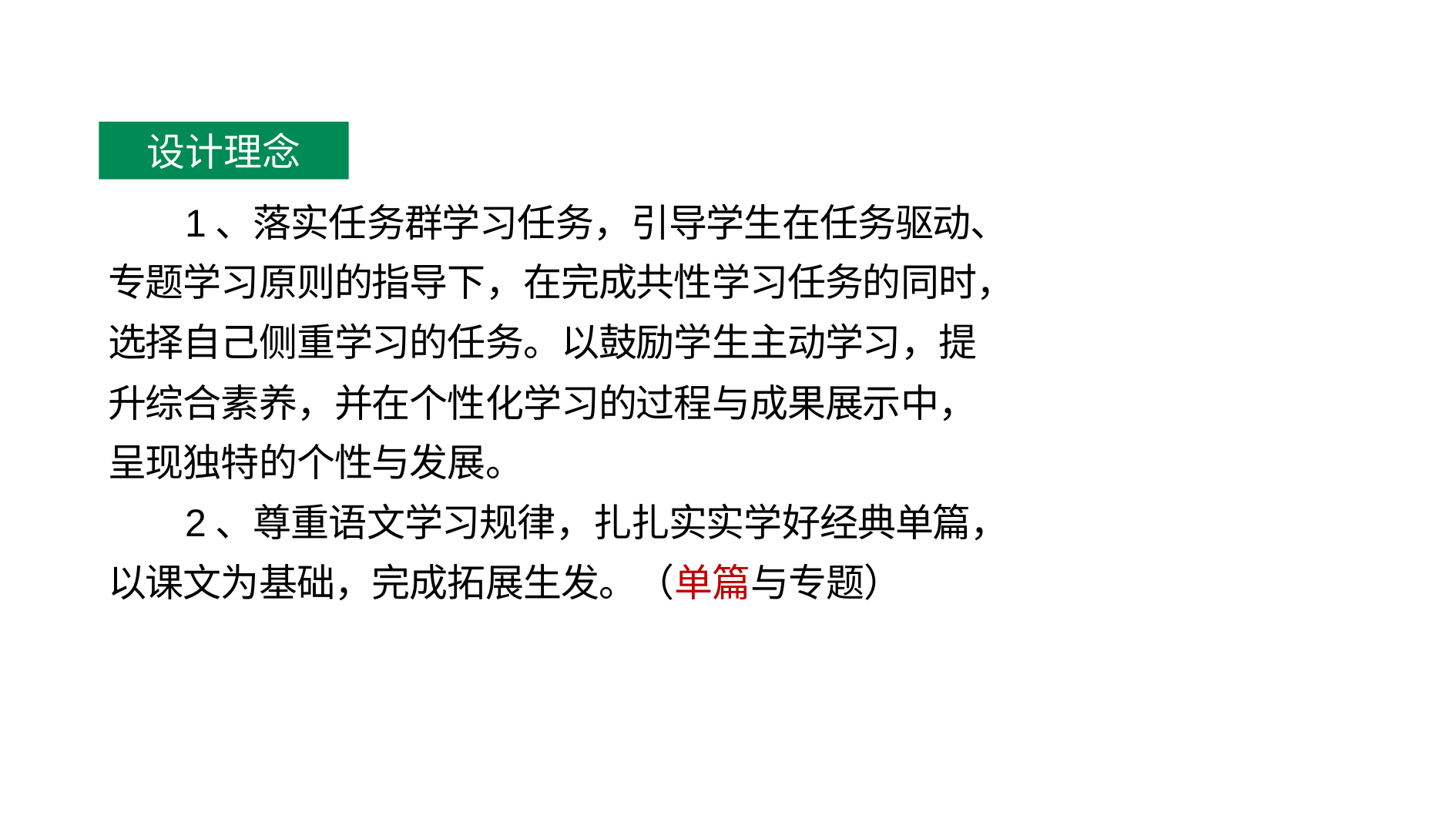

设计理念
1、落实任务群学习任务，引导学生在任务驱动、专题学习原则的指导下，在完成共性学习任务的同时，选择自己侧重学习的任务。以鼓励学生主动学习，提升综合素养，并在个性化学习的过程与成果展示中，呈现独特的个性与发展。
2、尊重语文学习规律，扎扎实实学好经典单篇，以课文为基础，完成拓展生发。（单篇与专题）